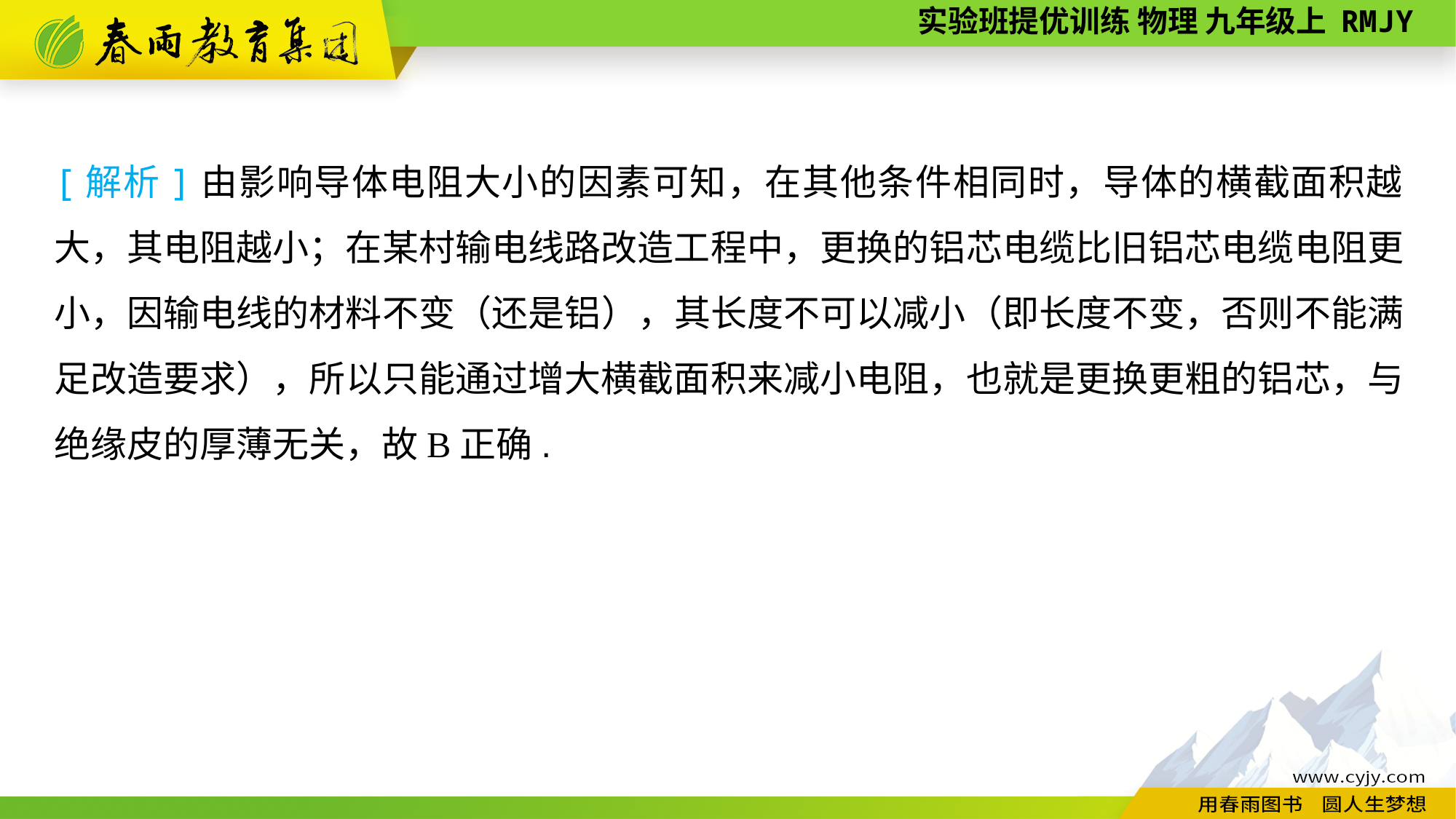

[解析]由影响导体电阻大小的因素可知，在其他条件相同时，导体的横截面积越大，其电阻越小；在某村输电线路改造工程中，更换的铝芯电缆比旧铝芯电缆电阻更小，因输电线的材料不变（还是铝），其长度不可以减小（即长度不变，否则不能满足改造要求），所以只能通过增大横截面积来减小电阻，也就是更换更粗的铝芯，与绝缘皮的厚薄无关，故B正确.